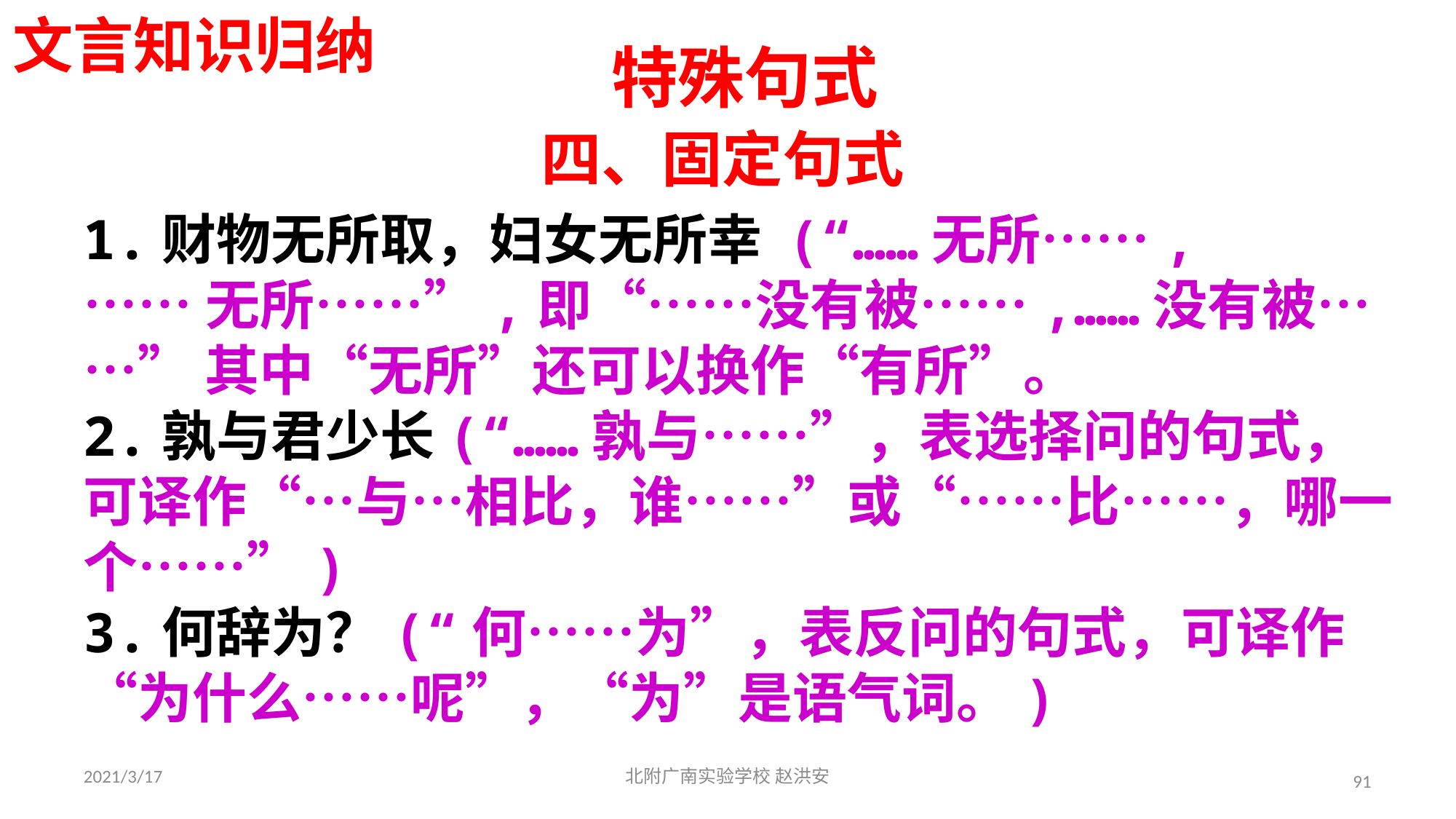

文言知识归纳
特殊句式
四、固定句式
1.财物无所取，妇女无所幸 (“……无所……,
……无所……”,即“……没有被……,……没有被……” 其中“无所”还可以换作“有所”。
2.孰与君少长(“……孰与……”，表选择问的句式，可译作“…与…相比，谁……”或“……比……，哪一个……”)
3.何辞为？(“何……为”，表反问的句式，可译作“为什么……呢”，“为”是语气词。)
2021/3/17
北附广南实验学校 赵洪安
91